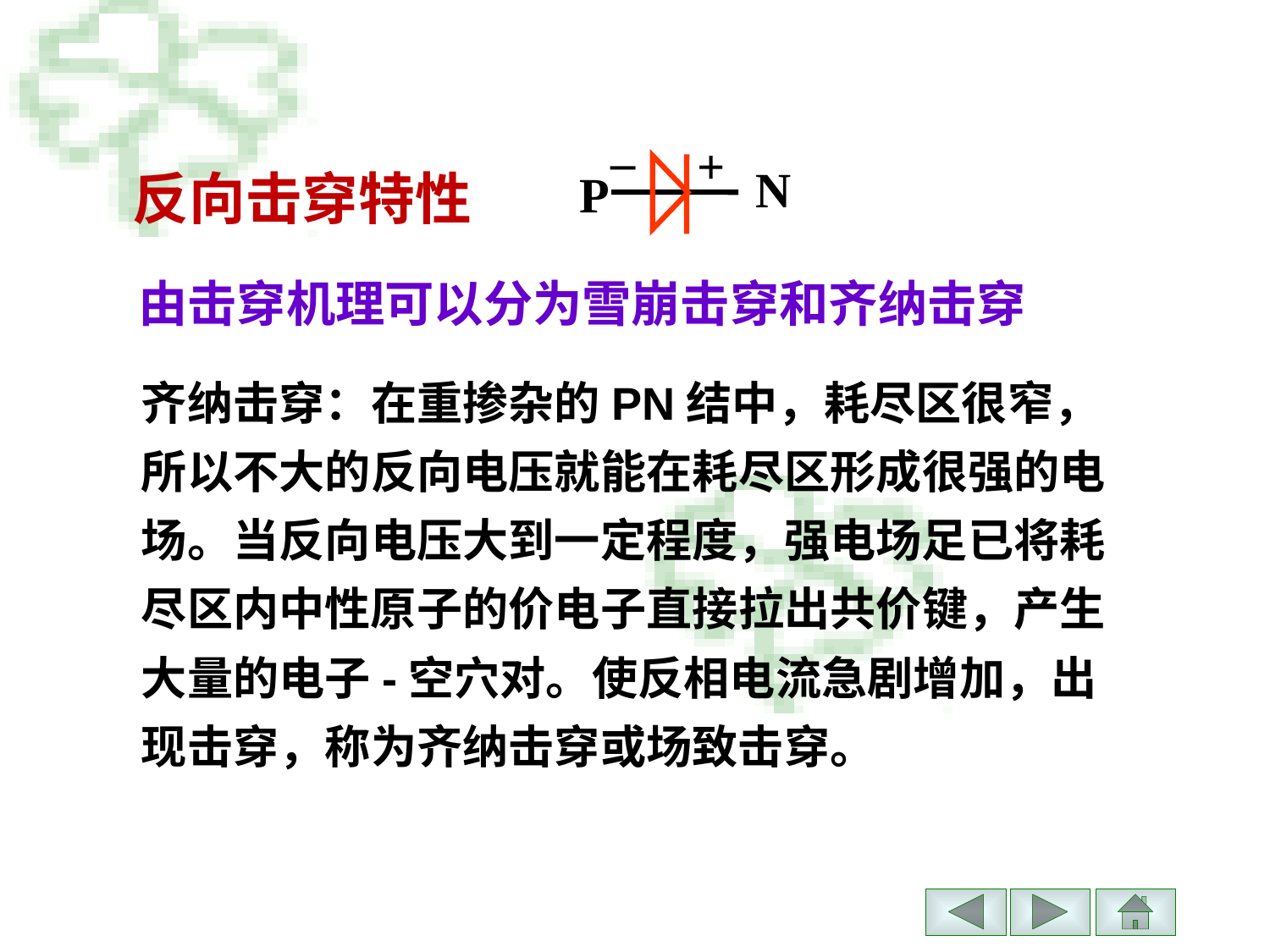

–
+

N
P

反向击穿特性
  由击穿机理可以分为雪崩击穿和齐纳击穿
齐纳击穿：在重掺杂的PN结中，耗尽区很窄，所以不大的反向电压就能在耗尽区形成很强的电场。当反向电压大到一定程度，强电场足已将耗尽区内中性原子的价电子直接拉出共价键，产生大量的电子-空穴对。使反相电流急剧增加，出现击穿，称为齐纳击穿或场致击穿。